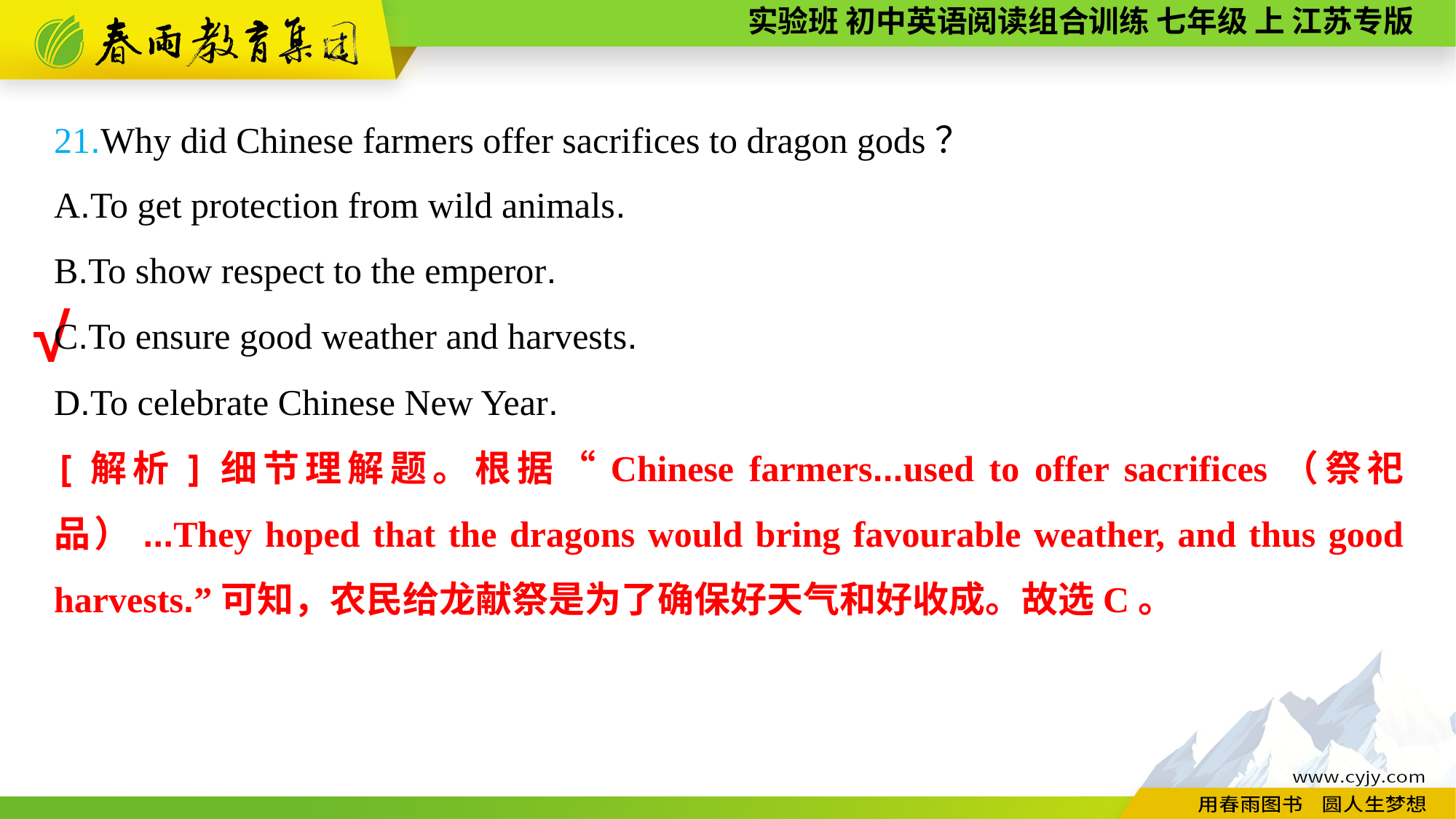

21.Why did Chinese farmers offer sacrifices to dragon gods？
A.To get protection from wild animals.
B.To show respect to the emperor.
C.To ensure good weather and harvests.
D.To celebrate Chinese New Year.
√
[解析]细节理解题。根据“Chinese farmers...used to offer sacrifices（祭祀品）...They hoped that the dragons would bring favourable weather, and thus good harvests.”可知，农民给龙献祭是为了确保好天气和好收成。故选C。